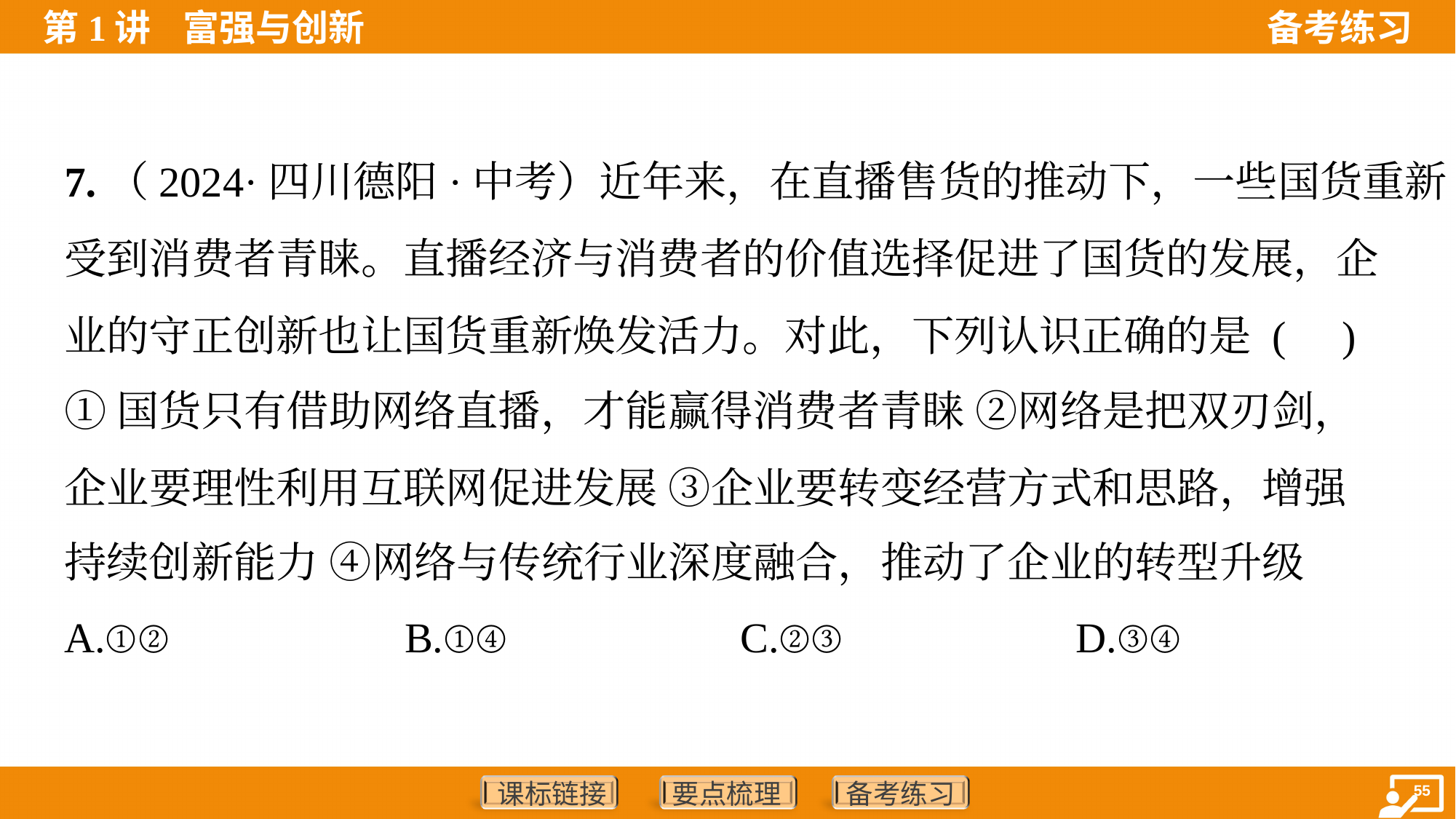

7.（2024·四川德阳·中考）近年来，在直播售货的推动下，一些国货重新
受到消费者青睐。直播经济与消费者的价值选择促进了国货的发展，企
业的守正创新也让国货重新焕发活力。对此，下列认识正确的是 (     )
①国货只有借助网络直播，才能赢得消费者青睐 ②网络是把双刃剑，
企业要理性利用互联网促进发展 ③企业要转变经营方式和思路，增强
持续创新能力 ④网络与传统行业深度融合，推动了企业的转型升级
A.①②	B.①④	C.②③	D.③④